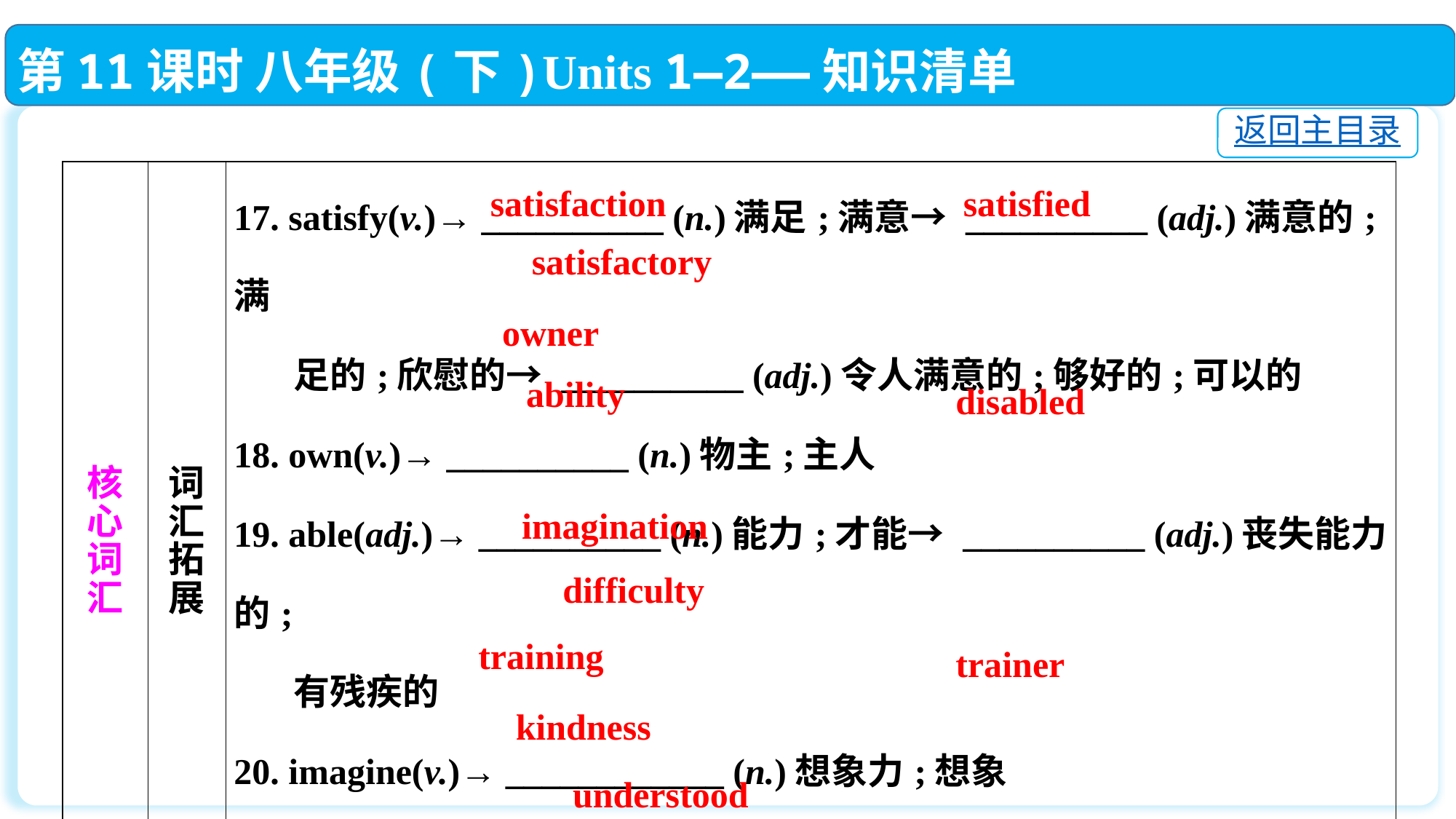

第11课时 八年级(下)Units 1—2——知识清单

返回主目录
| 核 心 词 汇 | 词 汇 拓 展 | 17. satisfy(v.)→ \_\_\_\_\_\_\_\_\_\_ (n.)满足;满意→ \_\_\_\_\_\_\_\_\_\_ (adj.)满意的;满 足的;欣慰的→ \_\_\_\_\_\_\_\_\_\_ (adj.)令人满意的;够好的;可以的 18. own(v.)→ \_\_\_\_\_\_\_\_\_\_ (n.)物主;主人 19. able(adj.)→ \_\_\_\_\_\_\_\_\_\_ (n.)能力;才能→ \_\_\_\_\_\_\_\_\_\_ (adj.)丧失能力的; 有残疾的 20. imagine(v.)→ \_\_\_\_\_\_\_\_\_\_\_\_ (n.)想象力;想象 21. difficult(adj.)→ \_\_\_\_\_\_\_\_\_\_ (n.)困难 22. train(v.)→ \_\_\_\_\_\_\_\_\_\_ (n.)训练;培训→ \_\_\_\_\_\_\_\_\_\_ (n.)教练员 23. kind(adj.)→ \_\_\_\_\_\_\_\_\_\_ (n.)仁慈;善良 24. understand(v.)→ \_\_\_\_\_\_\_\_\_\_\_ (过去式/过去分词)理解;领会 |
| --- | --- | --- |
satisfied
satisfaction
satisfactory
owner
ability
disabled
imagination
difficulty
training
trainer
 kindness
understood